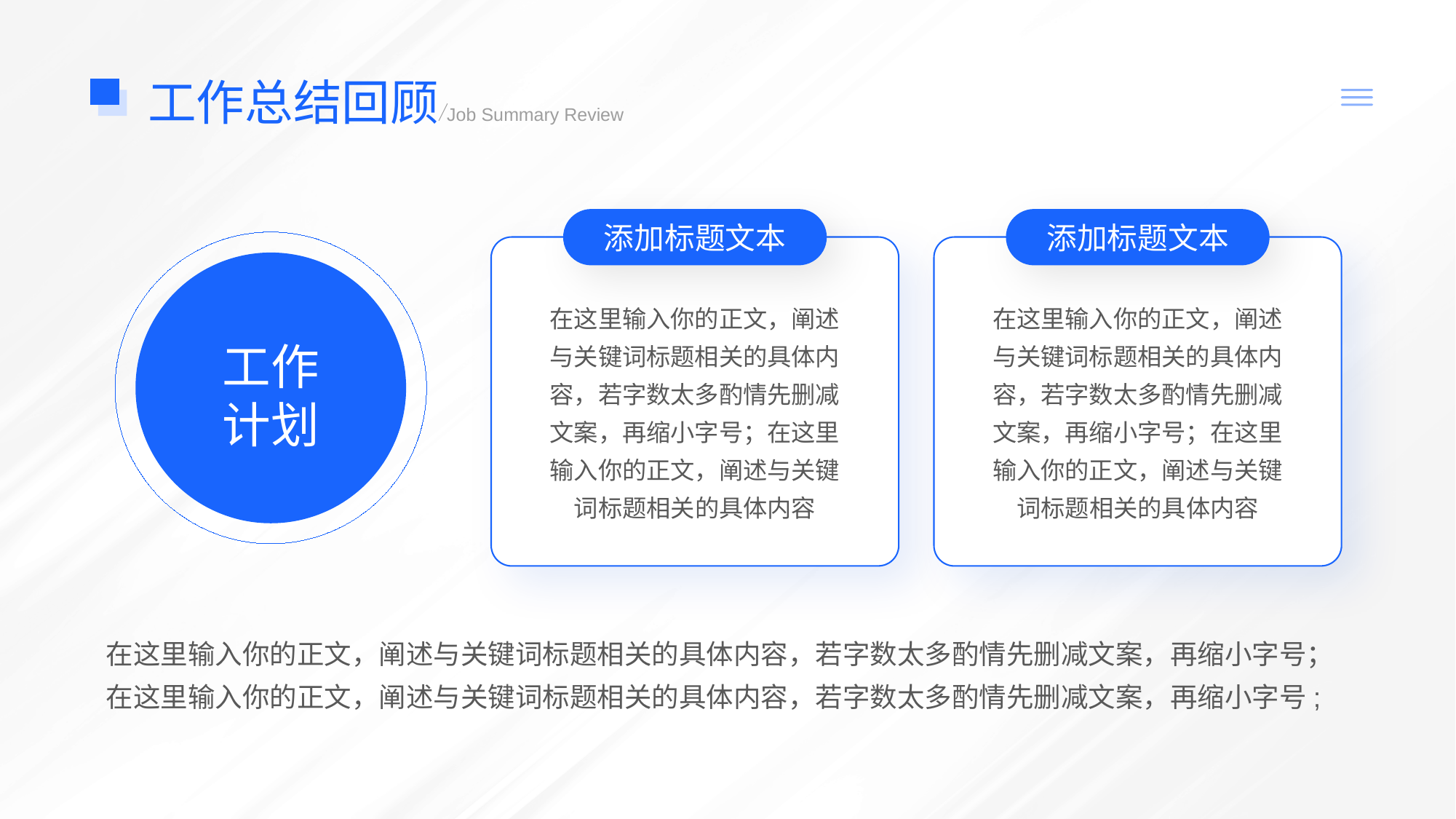

工作总结回顾

Job Summary Review
添加标题文本

在这里输入你的正文，阐述与关键词标题相关的具体内容，若字数太多酌情先删减文案，再缩小字号；在这里输入你的正文，阐述与关键词标题相关的具体内容
添加标题文本

在这里输入你的正文，阐述与关键词标题相关的具体内容，若字数太多酌情先删减文案，再缩小字号；在这里输入你的正文，阐述与关键词标题相关的具体内容

工作
计划
在这里输入你的正文，阐述与关键词标题相关的具体内容，若字数太多酌情先删减文案，再缩小字号；在这里输入你的正文，阐述与关键词标题相关的具体内容，若字数太多酌情先删减文案，再缩小字号;